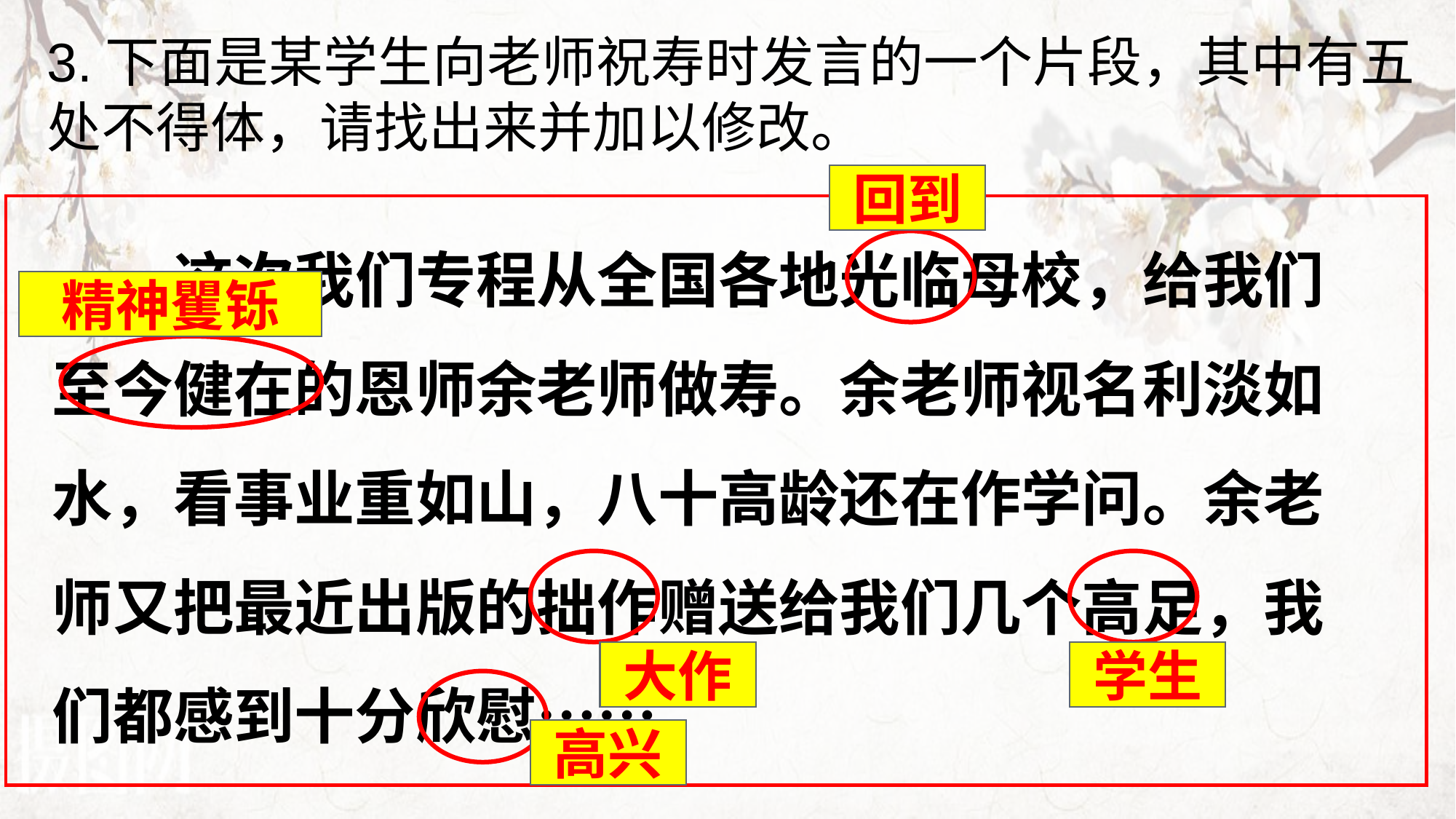

3.下面是某学生向老师祝寿时发言的一个片段，其中有五处不得体，请找出来并加以修改。

回到

这次我们专程从全国各地光临母校，给我们至今健在的恩师余老师做寿。余老师视名利淡如水，看事业重如山，八十高龄还在作学问。余老师又把最近出版的拙作赠送给我们几个高足，我们都感到十分欣慰……

精神矍铄

大作
学生

高兴